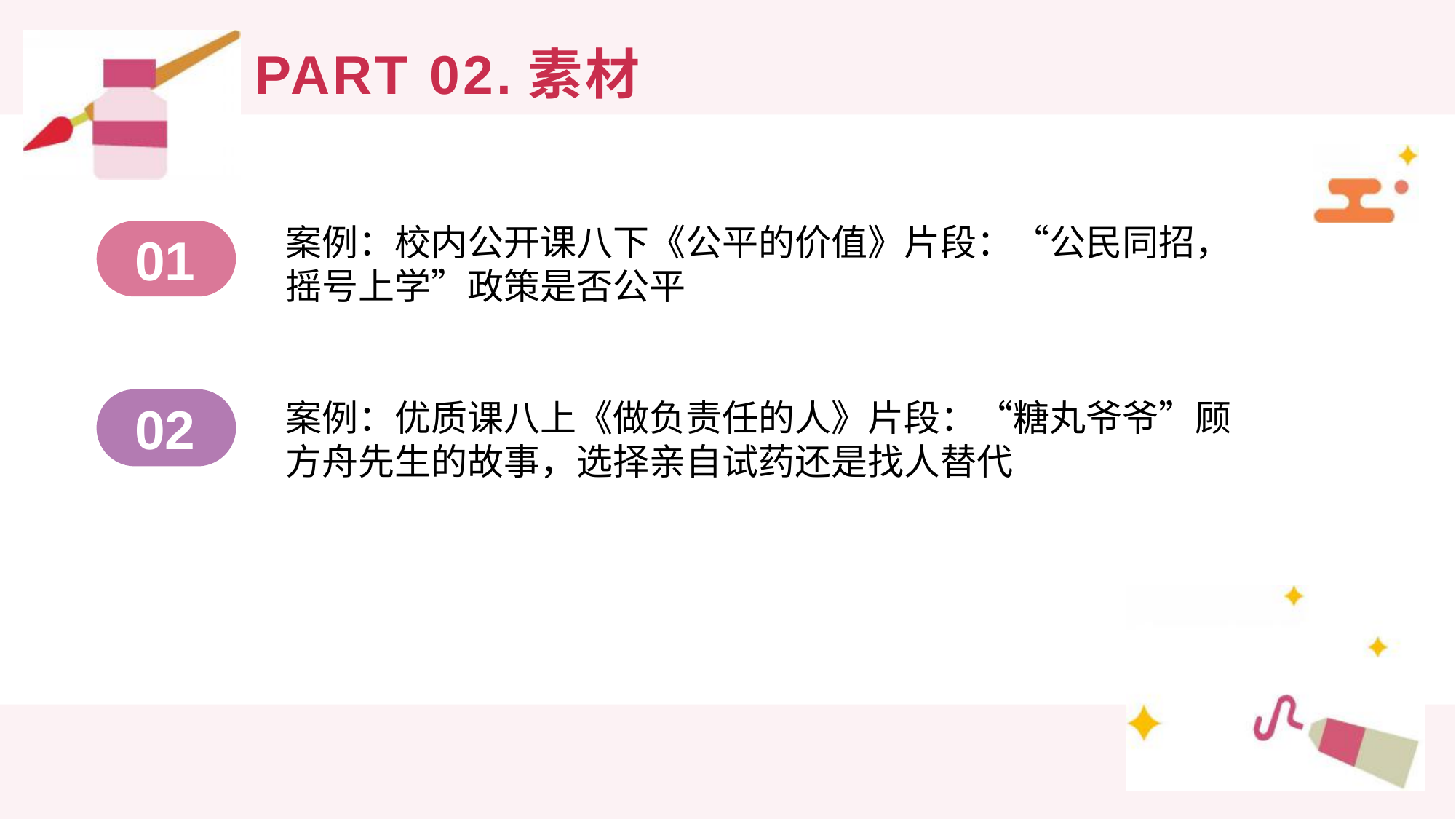

# PART 02.素材
案例：校内公开课八下《公平的价值》片段：“公民同招，摇号上学”政策是否公平
01

02
案例：优质课八上《做负责任的人》片段：“糖丸爷爷”顾方舟先生的故事，选择亲自试药还是找人替代